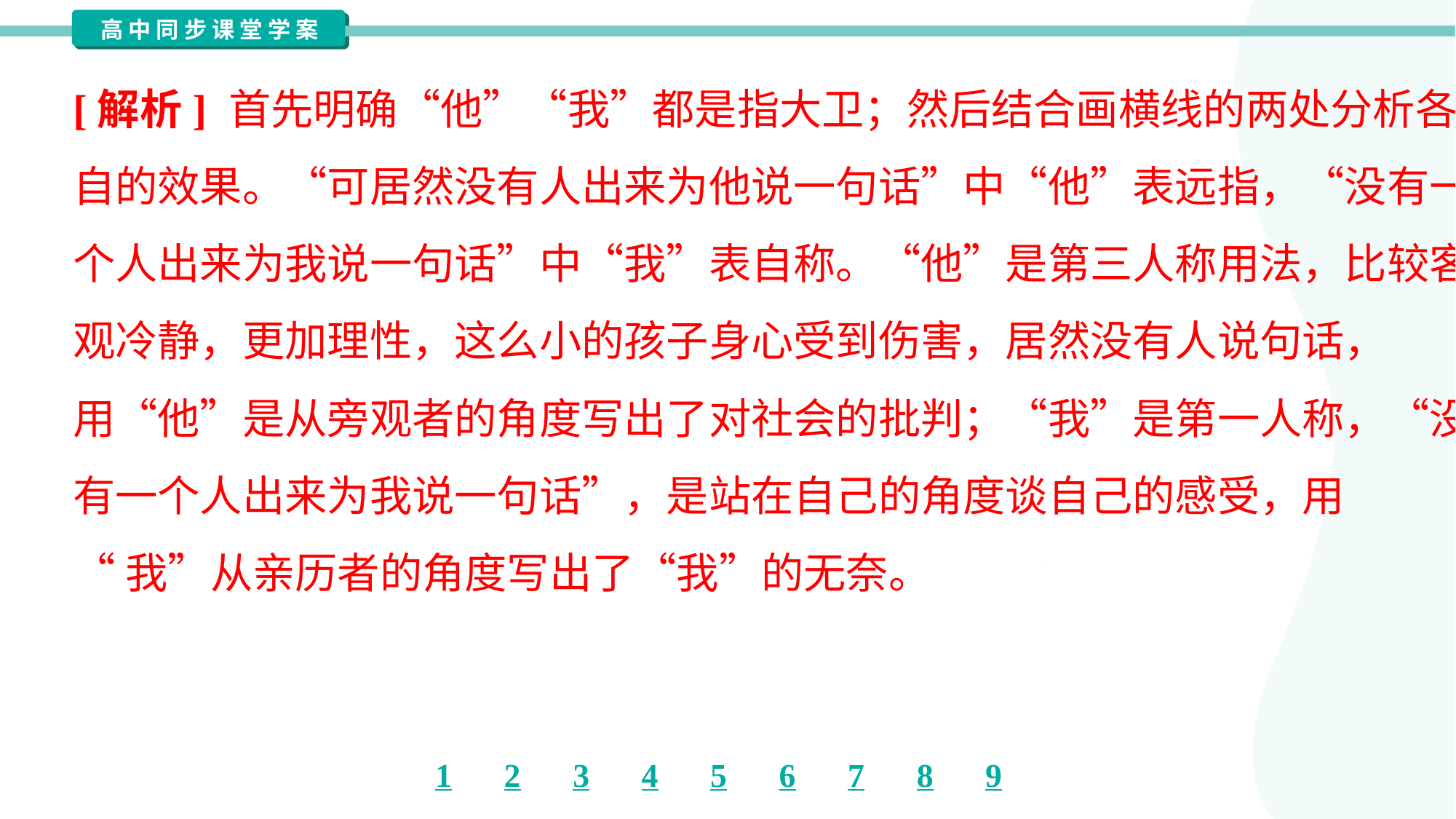

[解析] 首先明确“他”“我”都是指大卫；然后结合画横线的两处分析各
自的效果。“可居然没有人出来为他说一句话”中“他”表远指，“没有一
个人出来为我说一句话”中“我”表自称。“他”是第三人称用法，比较客
观冷静，更加理性，这么小的孩子身心受到伤害，居然没有人说句话，
用“他”是从旁观者的角度写出了对社会的批判；“我”是第一人称，“没
有一个人出来为我说一句话”，是站在自己的角度谈自己的感受，用
“我”从亲历者的角度写出了“我”的无奈。